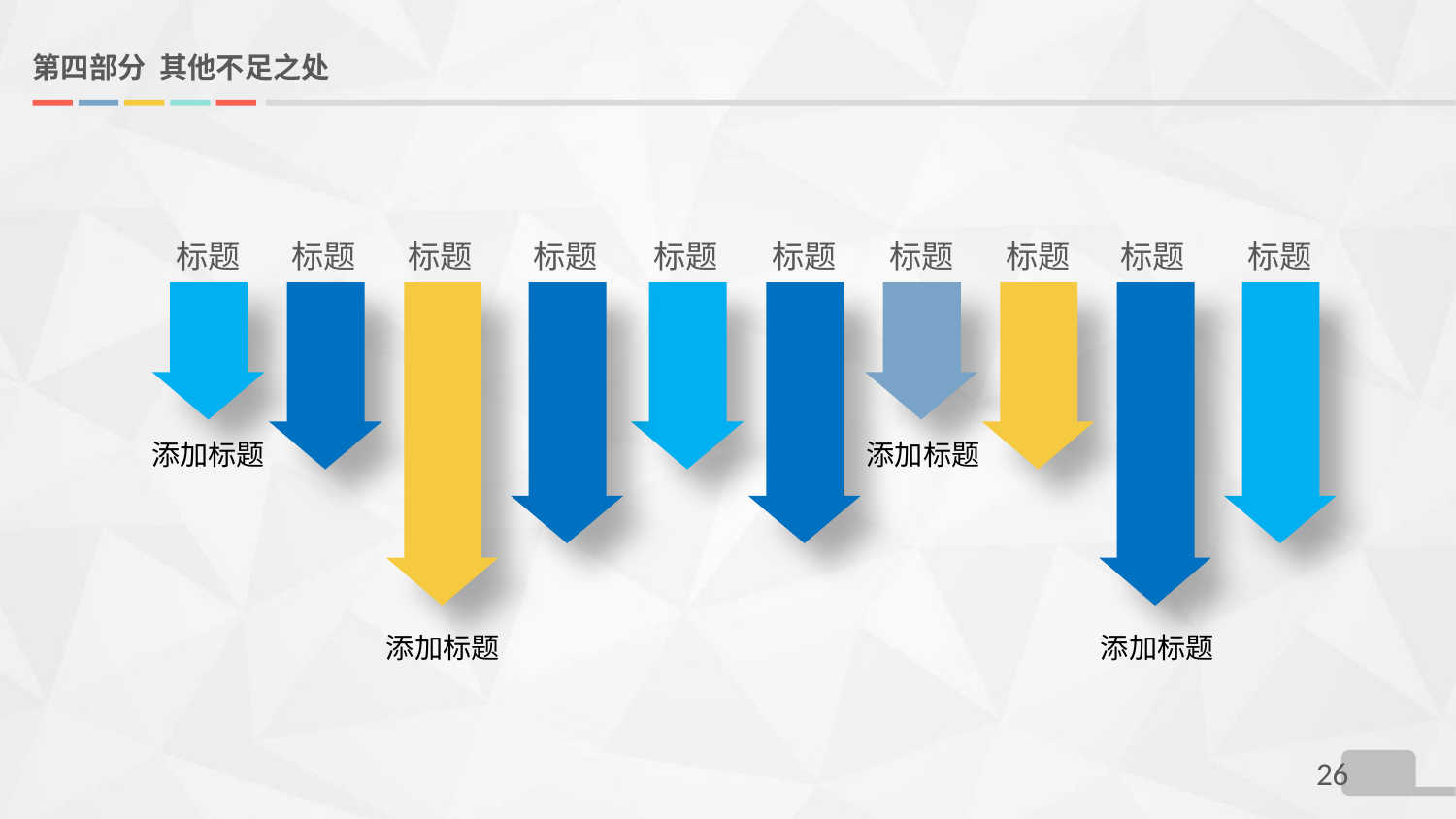

# 第四部分  其他不足之处
标题
标题
标题
标题
标题
标题
标题
标题
标题
标题

添加标题
添加标题
添加标题
添加标题